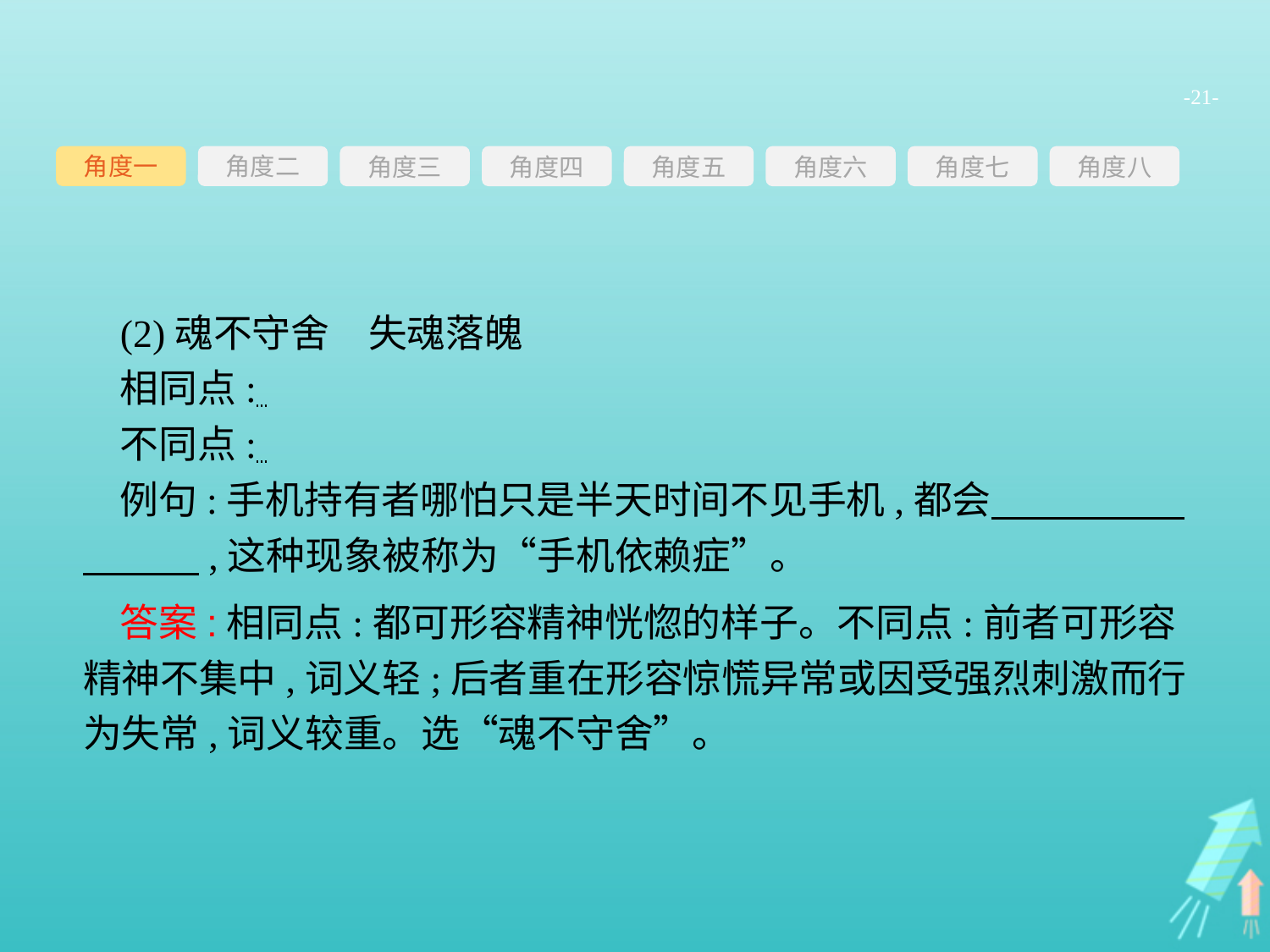

-21-
角度一
角度三
角度四
角度五
角度六
角度七
角度八
角度二
(2)魂不守舍　失魂落魄
相同点:
不同点:
例句:手机持有者哪怕只是半天时间不见手机,都会　　　　　　　　,这种现象被称为“手机依赖症”。
答案:相同点:都可形容精神恍惚的样子。不同点:前者可形容精神不集中,词义轻;后者重在形容惊慌异常或因受强烈刺激而行为失常,词义较重。选“魂不守舍”。